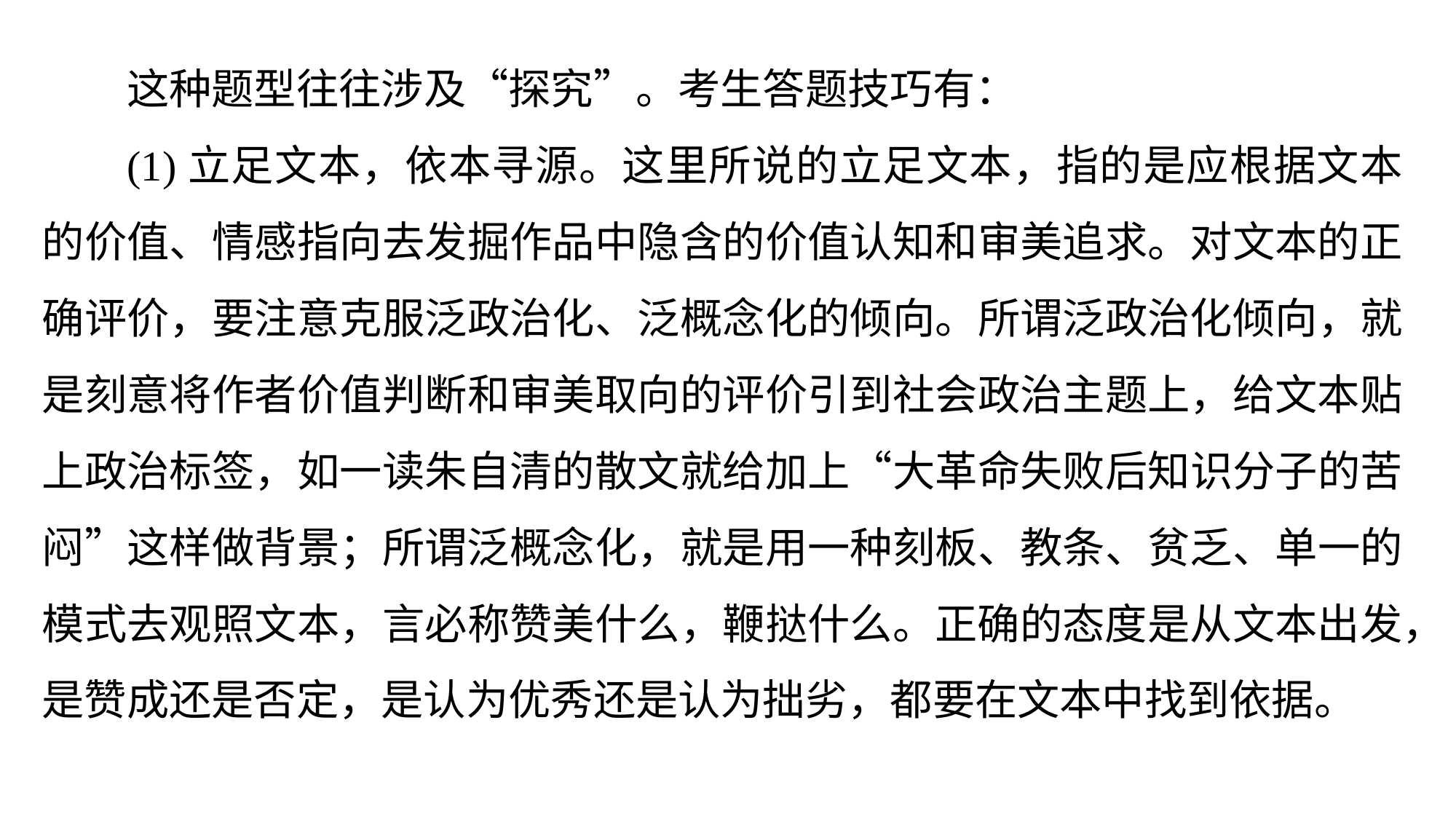

这种题型往往涉及“探究”。考生答题技巧有：
(1)立足文本，依本寻源。这里所说的立足文本，指的是应根据文本的价值、情感指向去发掘作品中隐含的价值认知和审美追求。对文本的正确评价，要注意克服泛政治化、泛概念化的倾向。所谓泛政治化倾向，就是刻意将作者价值判断和审美取向的评价引到社会政治主题上，给文本贴上政治标签，如一读朱自清的散文就给加上“大革命失败后知识分子的苦闷”这样做背景；所谓泛概念化，就是用一种刻板、教条、贫乏、单一的模式去观照文本，言必称赞美什么，鞭挞什么。正确的态度是从文本出发，是赞成还是否定，是认为优秀还是认为拙劣，都要在文本中找到依据。